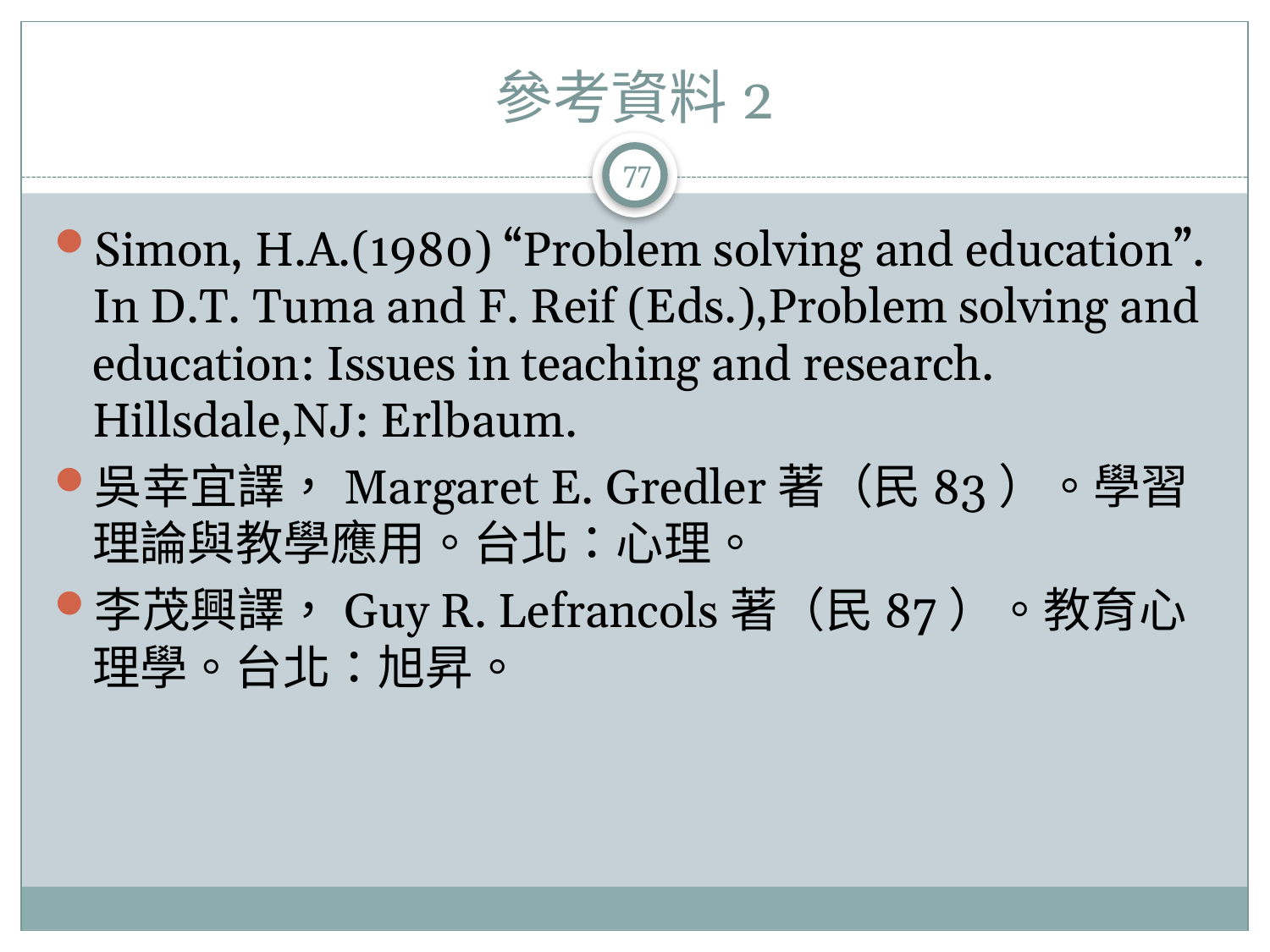

# 參考資料2
77
Simon, H.A.(1980) “Problem solving and education”. In D.T. Tuma and F. Reif (Eds.),Problem solving and education: Issues in teaching and research. Hillsdale,NJ: Erlbaum.
吳幸宜譯，Margaret E. Gredler著（民83）。學習理論與教學應用。台北：心理。
李茂興譯，Guy R. Lefrancols著（民87）。教育心理學。台北：旭昇。